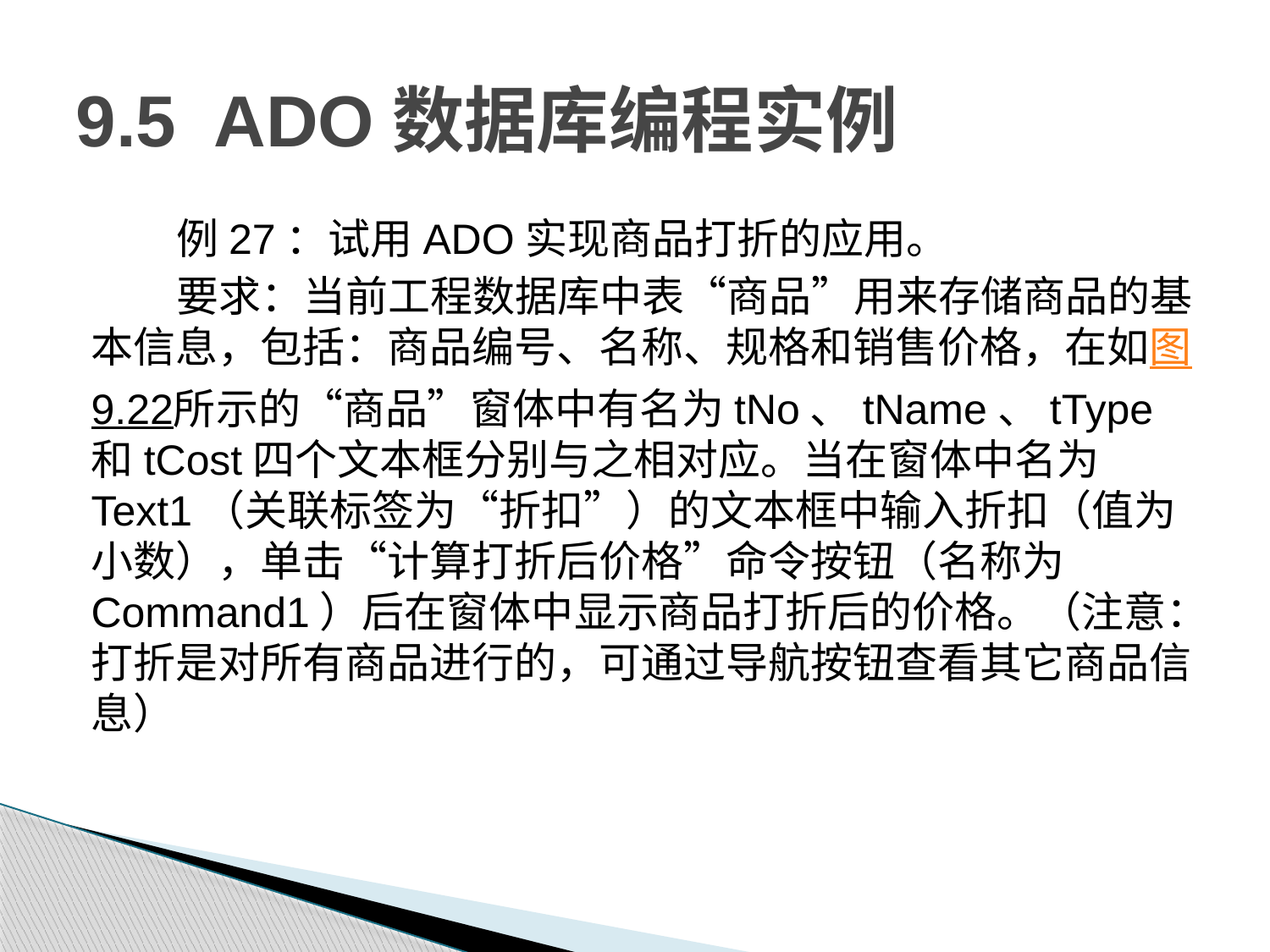

# 9.5  ADO数据库编程实例
例27：试用ADO实现商品打折的应用。
要求：当前工程数据库中表“商品”用来存储商品的基本信息，包括：商品编号、名称、规格和销售价格，在如图9.22所示的“商品”窗体中有名为tNo、tName、tType和tCost四个文本框分别与之相对应。当在窗体中名为Text1（关联标签为“折扣”）的文本框中输入折扣（值为小数），单击“计算打折后价格”命令按钮（名称为Command1）后在窗体中显示商品打折后的价格。（注意：打折是对所有商品进行的，可通过导航按钮查看其它商品信息）